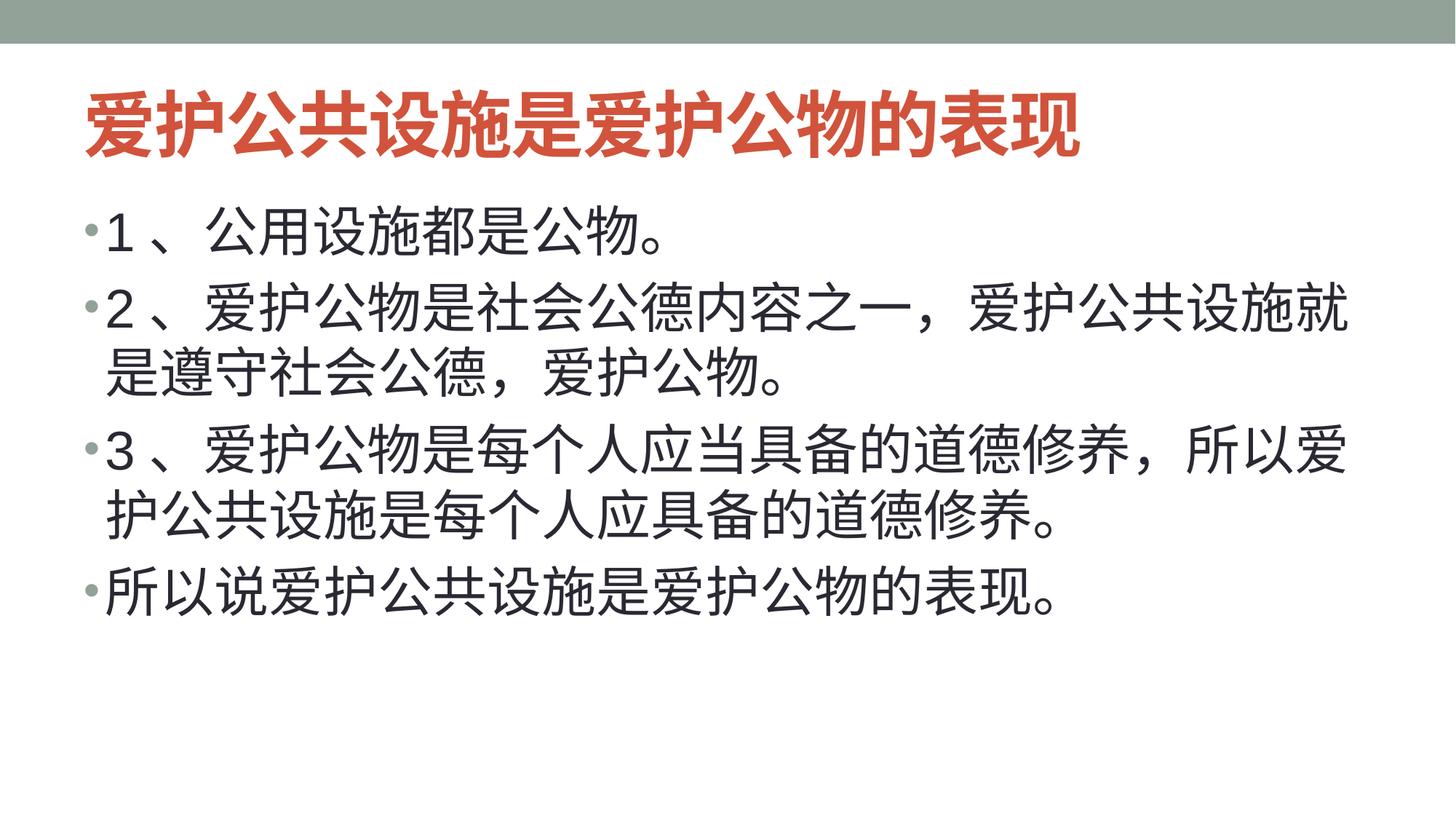

# 爱护公共设施是爱护公物的表现
1、公用设施都是公物。
2、爱护公物是社会公德内容之一，爱护公共设施就是遵守社会公德，爱护公物。
3、爱护公物是每个人应当具备的道德修养，所以爱护公共设施是每个人应具备的道德修养。
所以说爱护公共设施是爱护公物的表现。